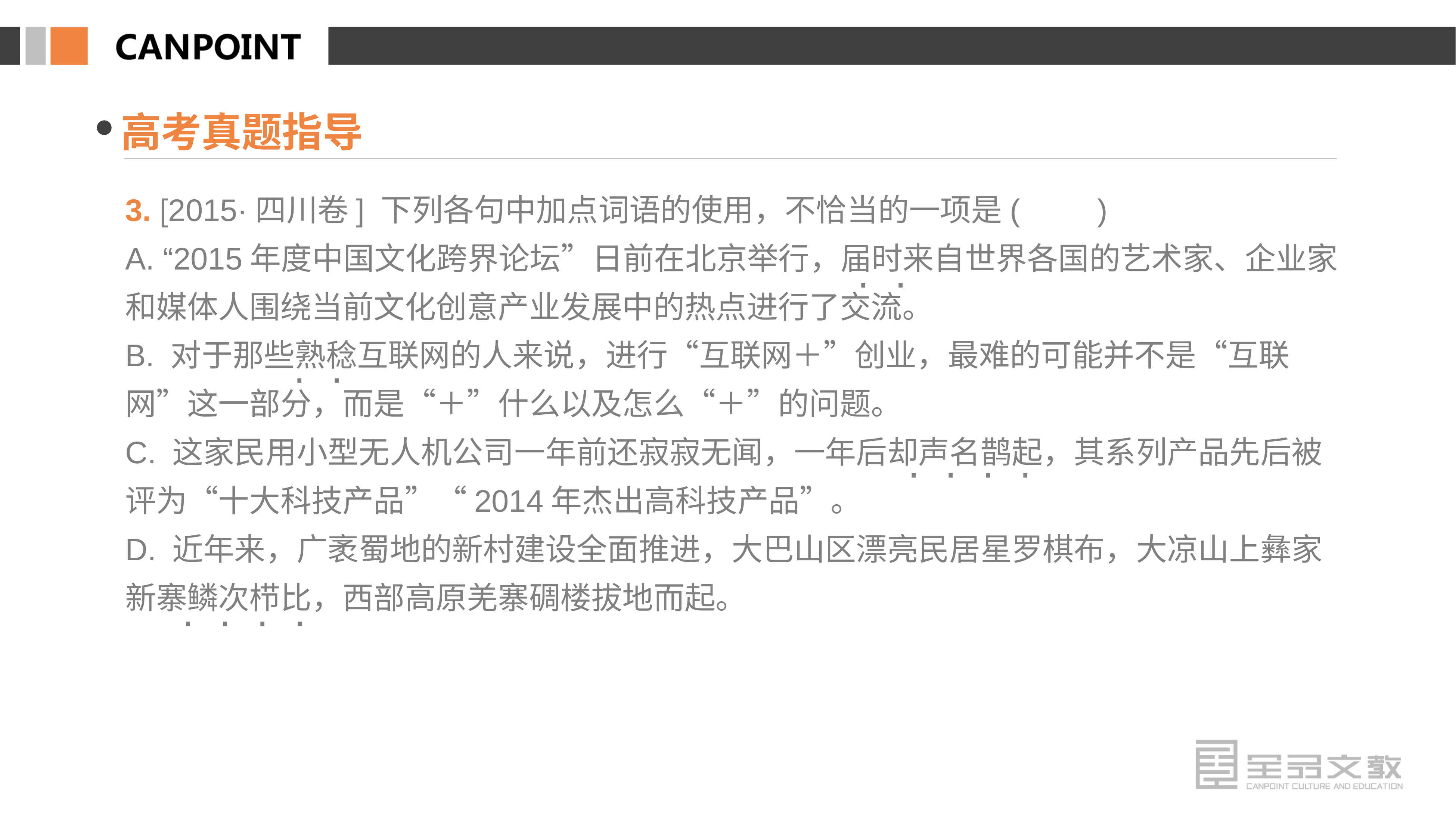

高考真题指导

3. [2015·四川卷] 下列各句中加点词语的使用，不恰当的一项是(　　)
A. “2015年度中国文化跨界论坛”日前在北京举行，届时来自世界各国的艺术家、企业家和媒体人围绕当前文化创意产业发展中的热点进行了交流。
B. 对于那些熟稔互联网的人来说，进行“互联网＋”创业，最难的可能并不是“互联网”这一部分，而是“＋”什么以及怎么“＋”的问题。
C. 这家民用小型无人机公司一年前还寂寂无闻，一年后却声名鹊起，其系列产品先后被评为“十大科技产品”“2014年杰出高科技产品”。
D. 近年来，广袤蜀地的新村建设全面推进，大巴山区漂亮民居星罗棋布，大凉山上彝家新寨鳞次栉比，西部高原羌寨碉楼拔地而起。

·  ·
·  ·
·  ·  ·  ·
·  ·  ·  ·